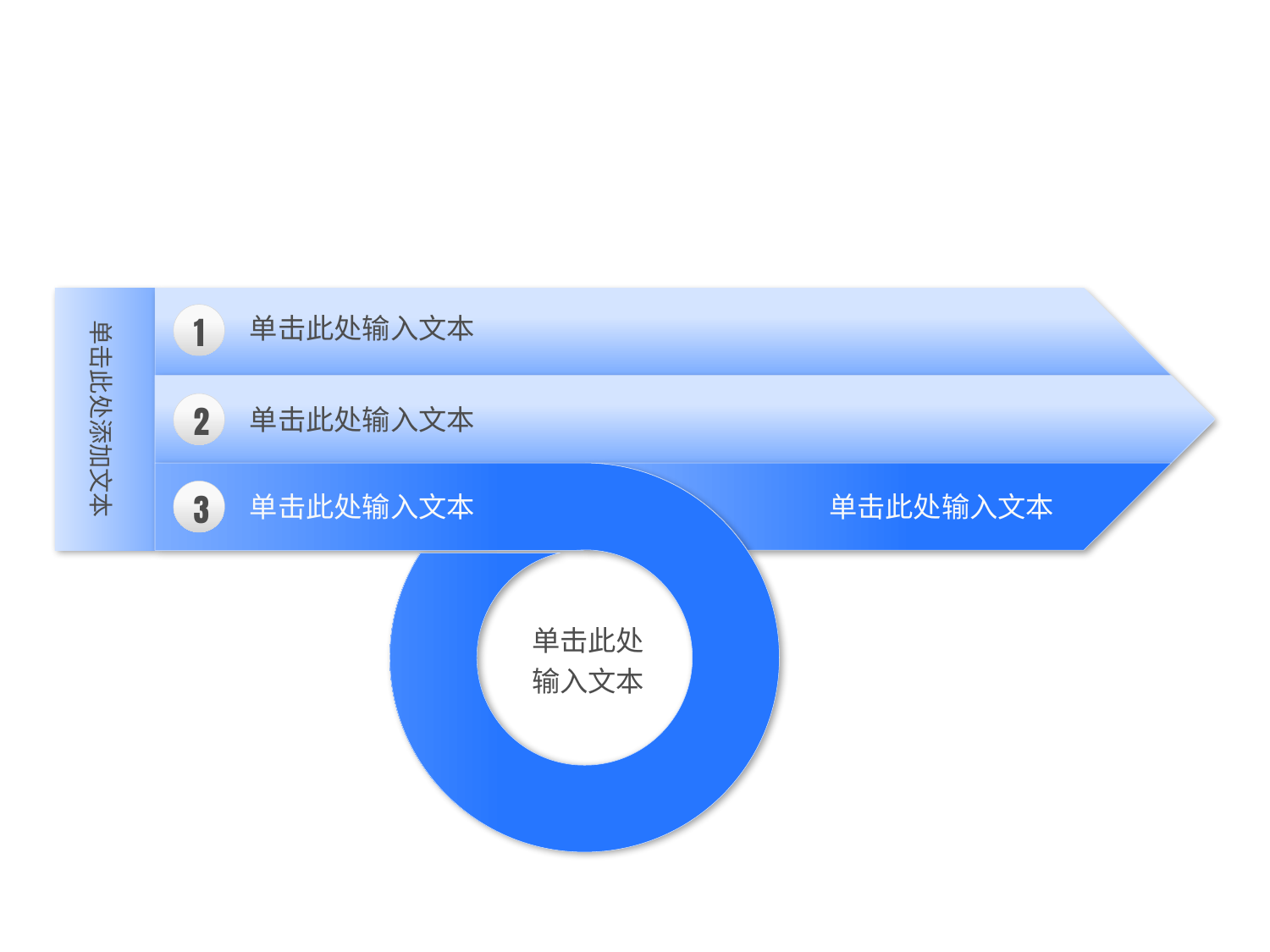

单击此处添加文本

单击此处输入文本
1

2
单击此处输入文本

3
单击此处输入文本
单击此处输入文本

单击此处输入文本